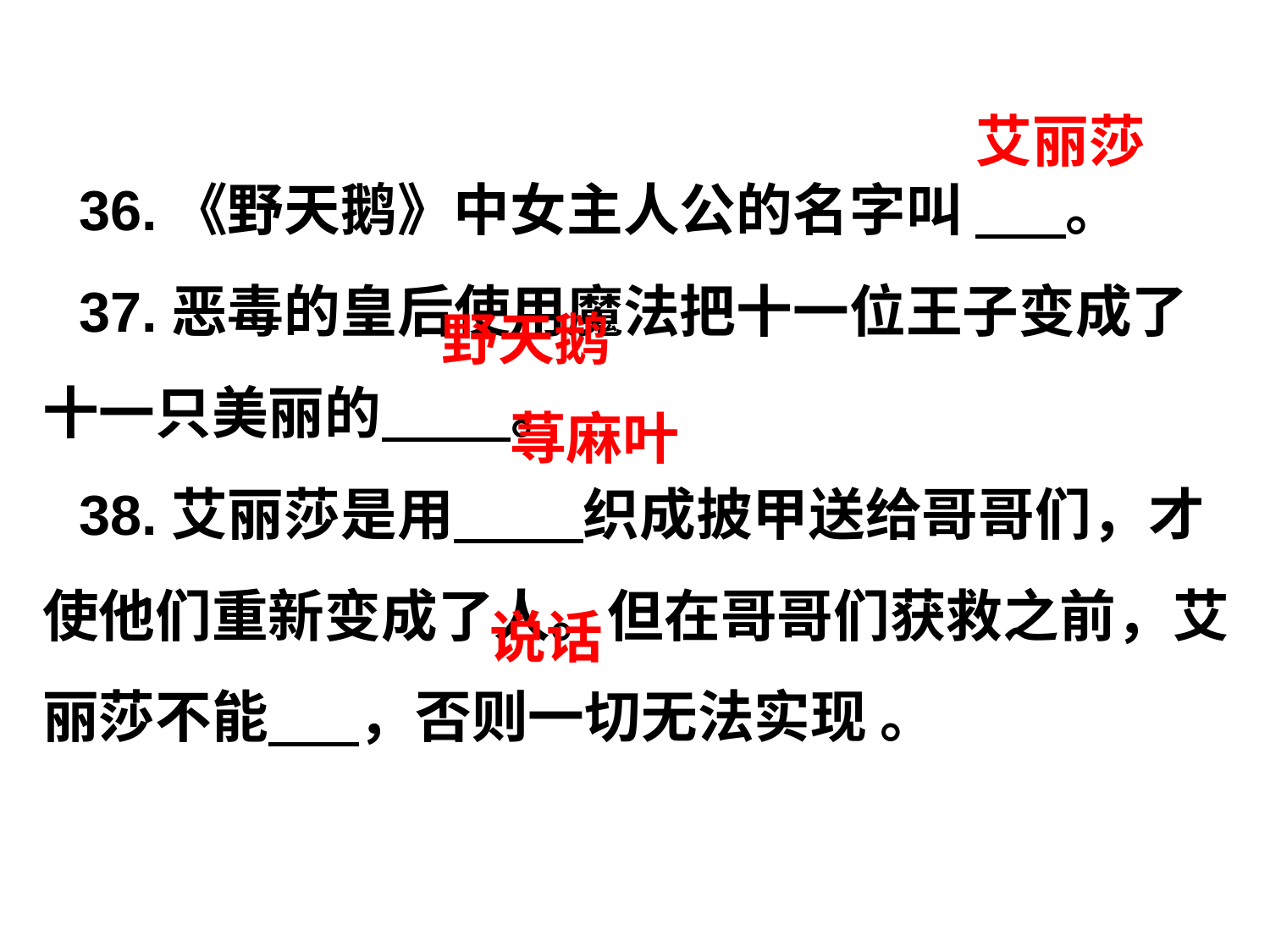

36.《野天鹅》中女主人公的名字叫        。
37.恶毒的皇后使用魔法把十一位王子变成了十一只美丽的          。
38.艾丽莎是用          织成披甲送给哥哥们，才使他们重新变成了人。但在哥哥们获救之前，艾丽莎不能       ，否则一切无法实现 。
艾丽莎
野天鹅
荨麻叶
说话